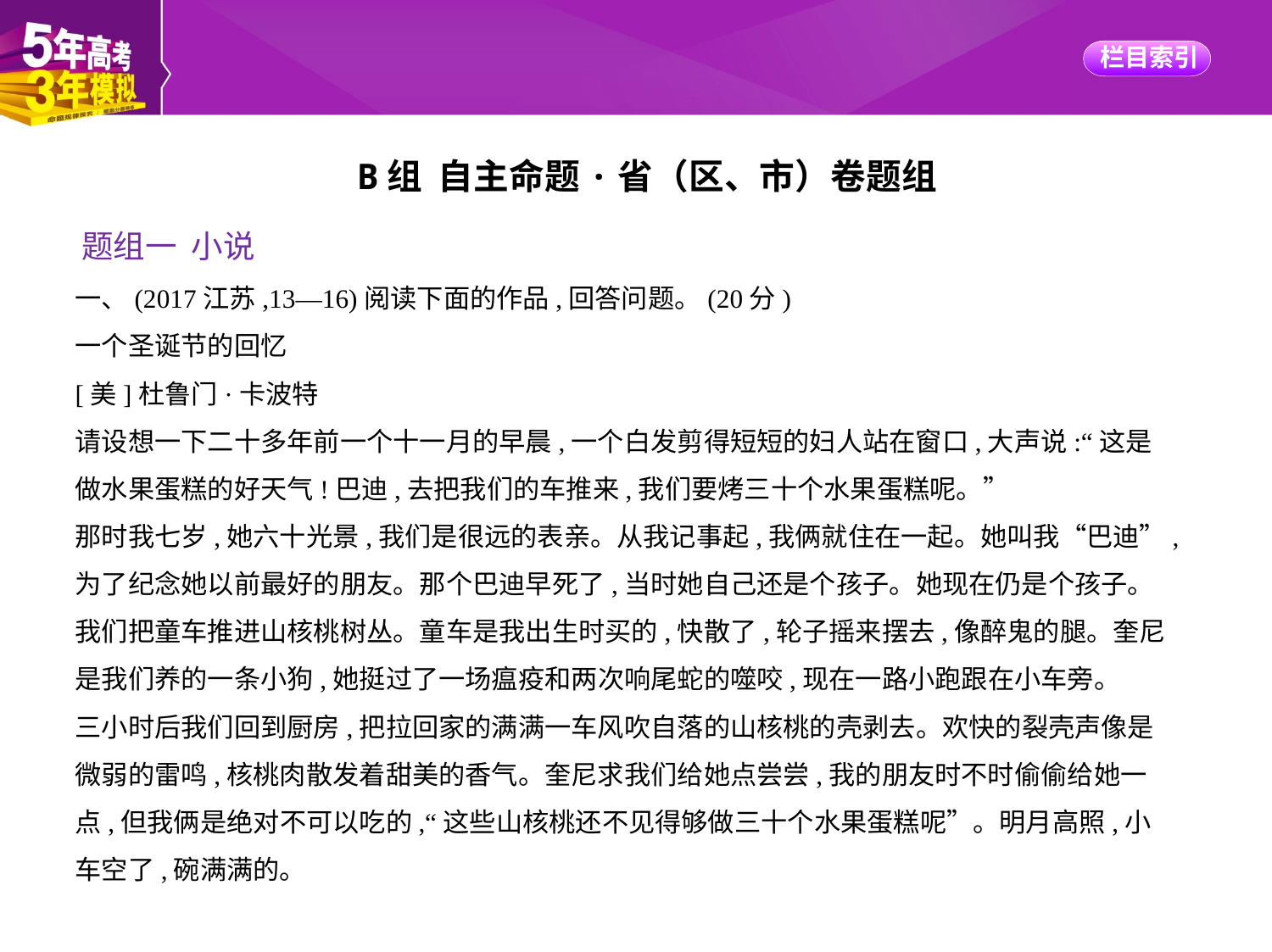

B组  自主命题·省（区、市）卷题组
题组一  小说
一、(2017江苏,13—16)阅读下面的作品,回答问题。(20分)
一个圣诞节的回忆
[美]杜鲁门·卡波特
请设想一下二十多年前一个十一月的早晨,一个白发剪得短短的妇人站在窗口,大声说:“这是
做水果蛋糕的好天气!巴迪,去把我们的车推来,我们要烤三十个水果蛋糕呢。”
那时我七岁,她六十光景,我们是很远的表亲。从我记事起,我俩就住在一起。她叫我“巴迪”,
为了纪念她以前最好的朋友。那个巴迪早死了,当时她自己还是个孩子。她现在仍是个孩子。
我们把童车推进山核桃树丛。童车是我出生时买的,快散了,轮子摇来摆去,像醉鬼的腿。奎尼
是我们养的一条小狗,她挺过了一场瘟疫和两次响尾蛇的噬咬,现在一路小跑跟在小车旁。
三小时后我们回到厨房,把拉回家的满满一车风吹自落的山核桃的壳剥去。欢快的裂壳声像是
微弱的雷鸣,核桃肉散发着甜美的香气。奎尼求我们给她点尝尝,我的朋友时不时偷偷给她一
点,但我俩是绝对不可以吃的,“这些山核桃还不见得够做三十个水果蛋糕呢”。明月高照,小
车空了,碗满满的。